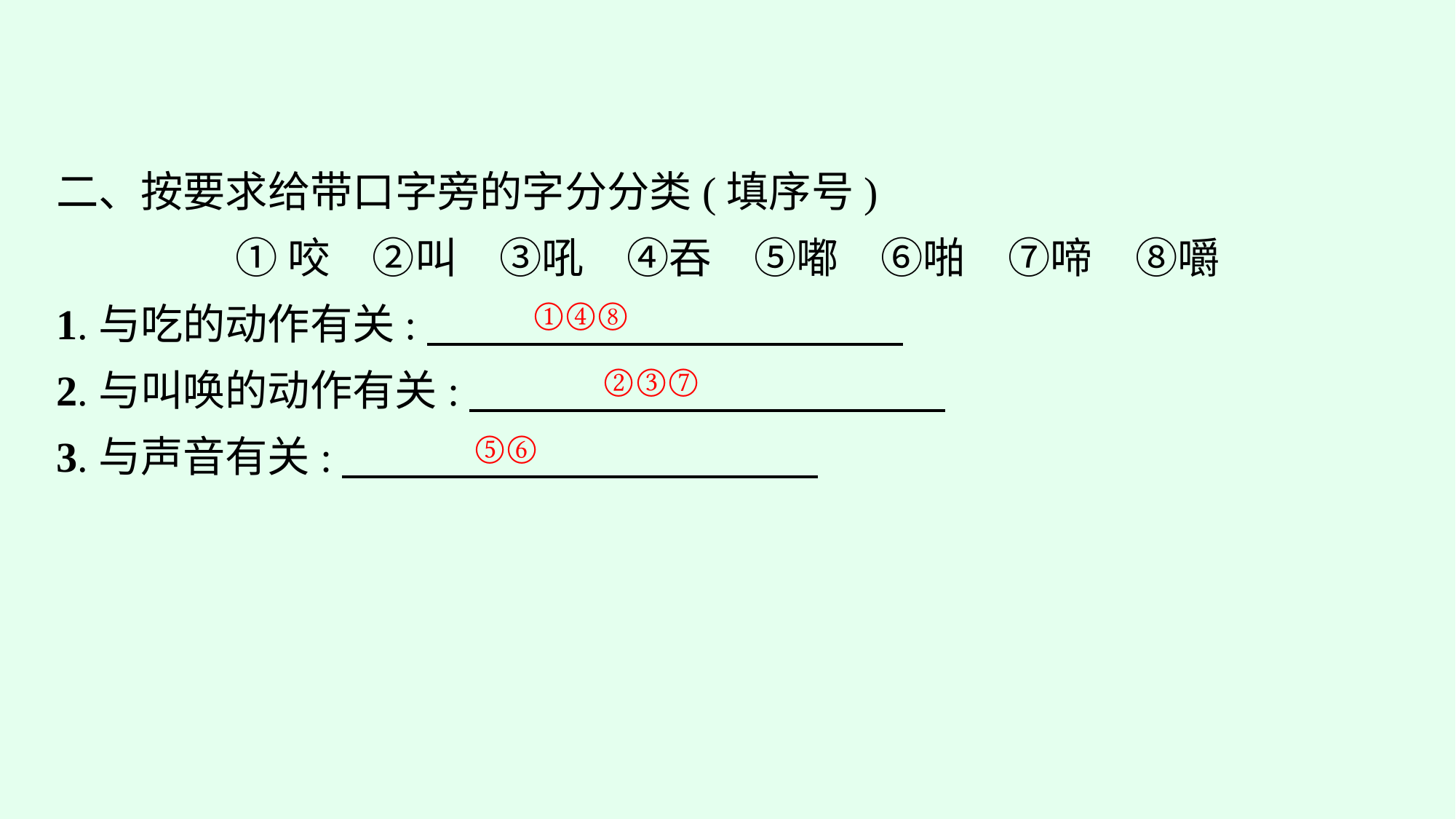

二、按要求给带口字旁的字分分类(填序号)
①咬　②叫　③吼　④吞　⑤嘟　⑥啪　⑦啼　⑧嚼
1.与吃的动作有关:
2.与叫唤的动作有关:
3.与声音有关:
①④⑧
②③⑦
⑤⑥